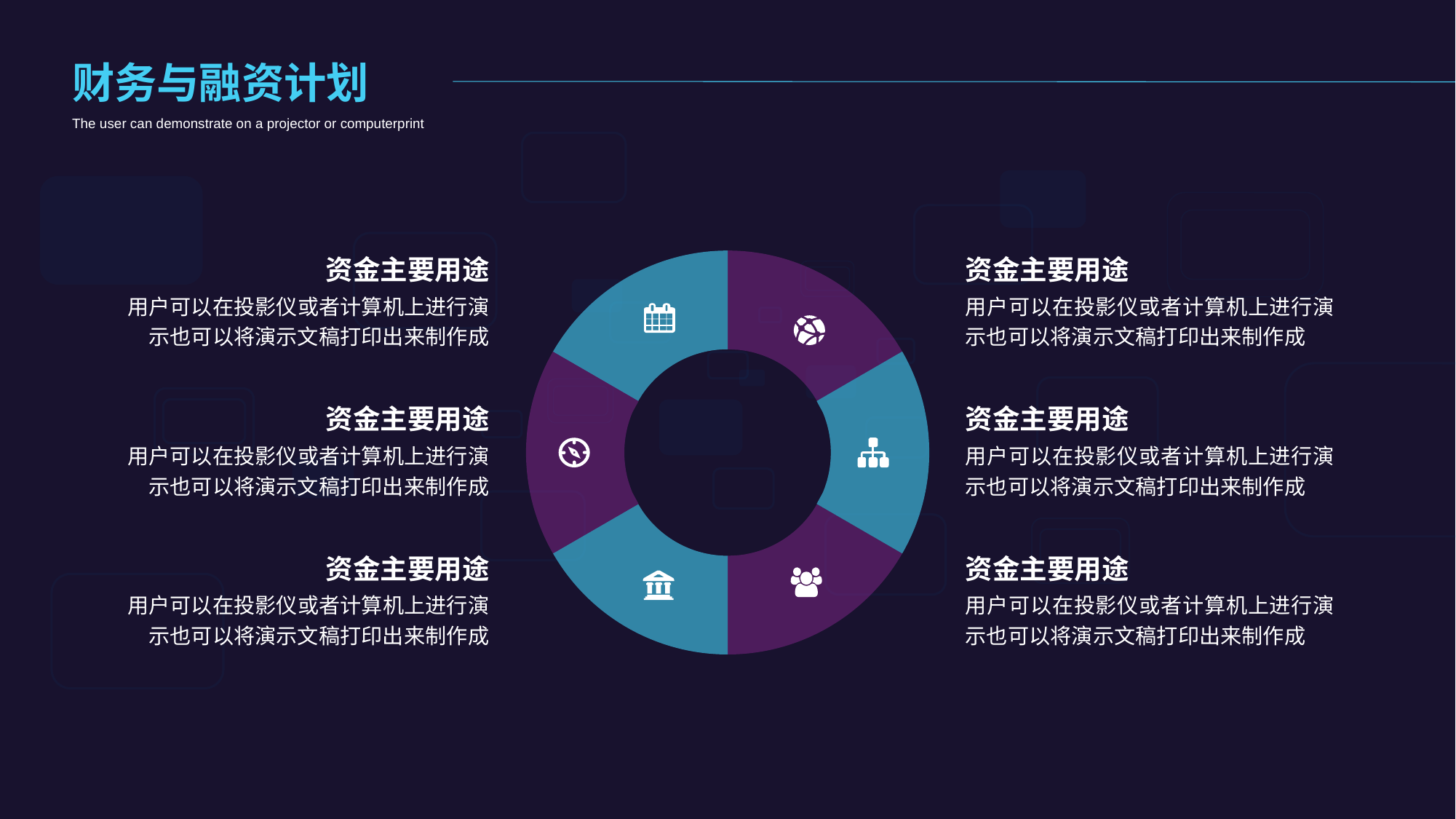

财务与融资计划
The user can demonstrate on a projector or computerprint
资金主要用途
用户可以在投影仪或者计算机上进行演示也可以将演示文稿打印出来制作成
资金主要用途
用户可以在投影仪或者计算机上进行演示也可以将演示文稿打印出来制作成

资金主要用途
用户可以在投影仪或者计算机上进行演示也可以将演示文稿打印出来制作成
资金主要用途
用户可以在投影仪或者计算机上进行演示也可以将演示文稿打印出来制作成
资金主要用途
用户可以在投影仪或者计算机上进行演示也可以将演示文稿打印出来制作成
资金主要用途
用户可以在投影仪或者计算机上进行演示也可以将演示文稿打印出来制作成